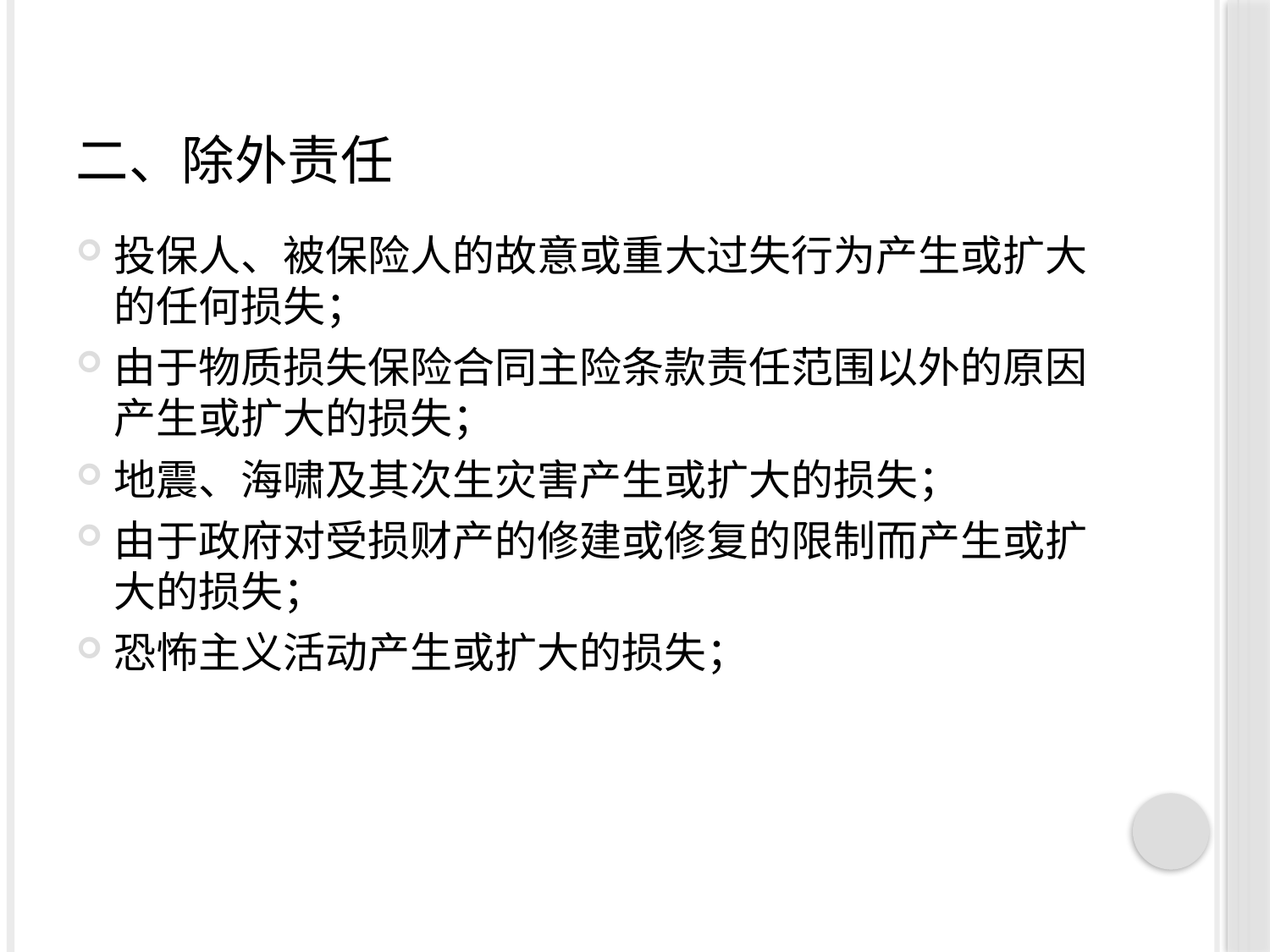

# 二、除外责任
投保人、被保险人的故意或重大过失行为产生或扩大的任何损失；
由于物质损失保险合同主险条款责任范围以外的原因产生或扩大的损失；
地震、海啸及其次生灾害产生或扩大的损失；
由于政府对受损财产的修建或修复的限制而产生或扩大的损失；
恐怖主义活动产生或扩大的损失；